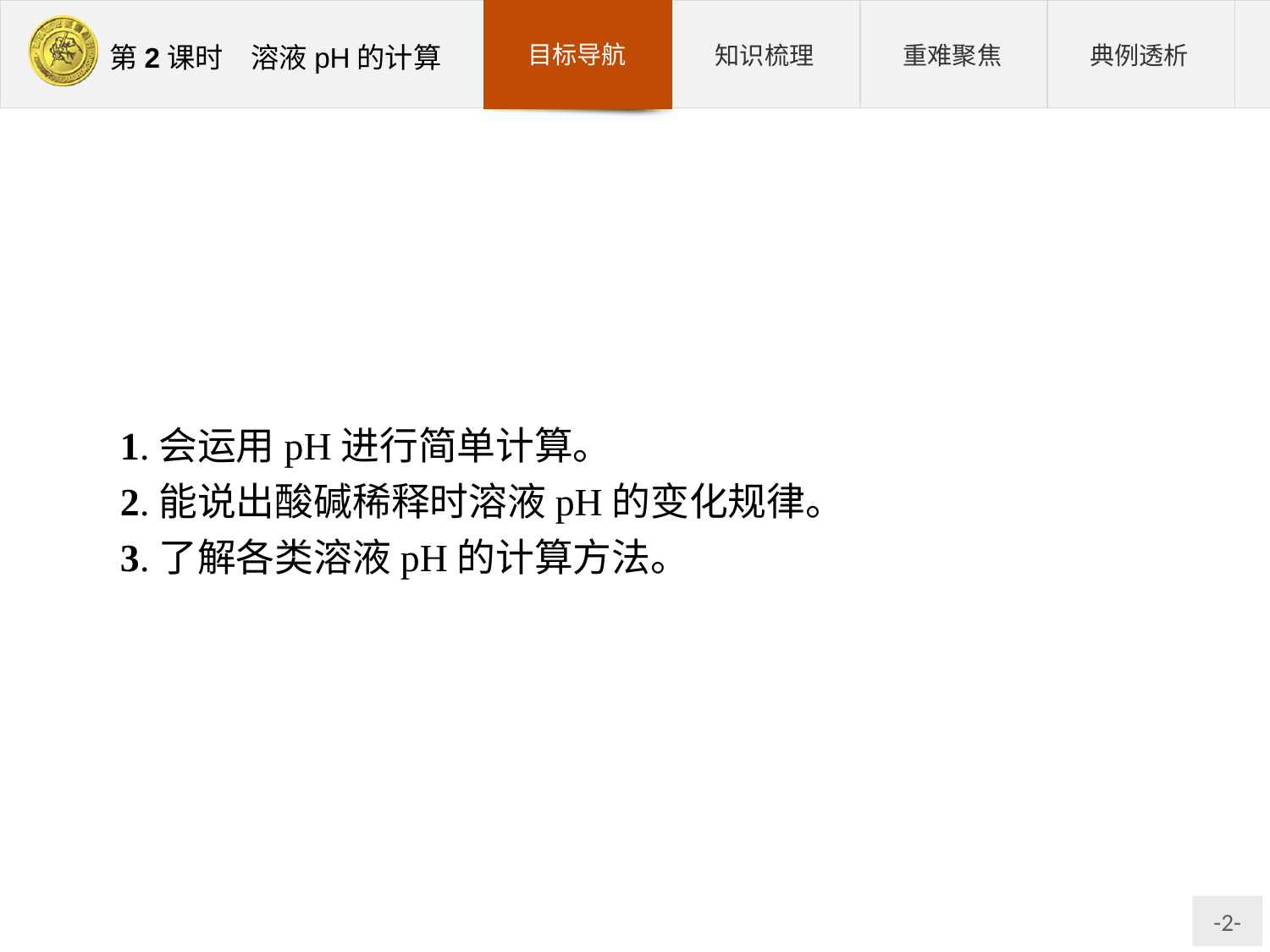

1.会运用pH进行简单计算。
2.能说出酸碱稀释时溶液pH的变化规律。
3.了解各类溶液pH的计算方法。